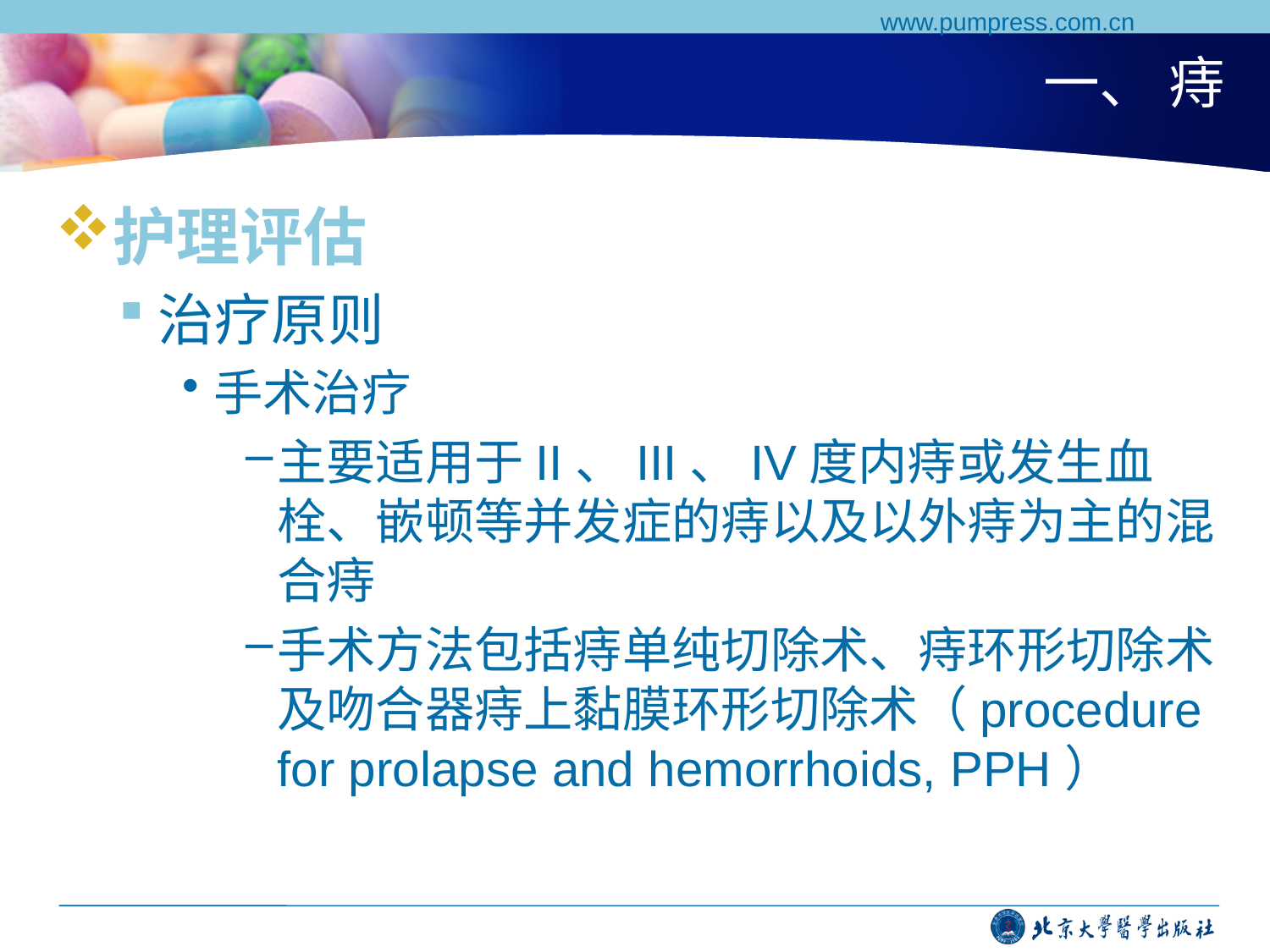

www.pumpress.com.cn
# 一、 痔
护理评估
治疗原则
手术治疗
主要适用于II、III、IV度内痔或发生血栓、嵌顿等并发症的痔以及以外痔为主的混合痔
手术方法包括痔单纯切除术、痔环形切除术及吻合器痔上黏膜环形切除术（procedure for prolapse and hemorrhoids, PPH）